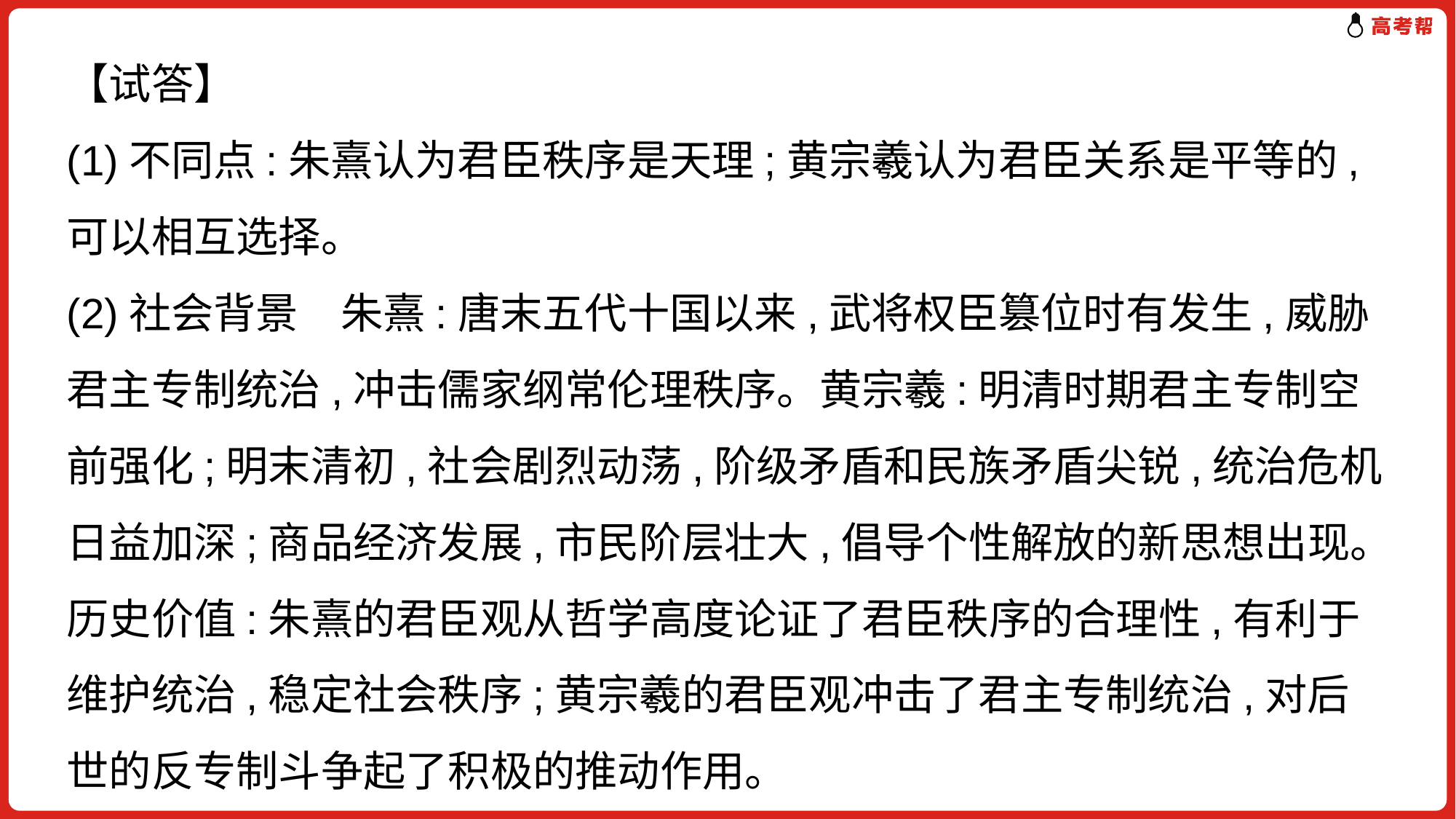

【试答】
(1)不同点:朱熹认为君臣秩序是天理;黄宗羲认为君臣关系是平等的,可以相互选择。
(2)社会背景　朱熹:唐末五代十国以来,武将权臣篡位时有发生,威胁君主专制统治,冲击儒家纲常伦理秩序。黄宗羲:明清时期君主专制空前强化;明末清初,社会剧烈动荡,阶级矛盾和民族矛盾尖锐,统治危机日益加深;商品经济发展,市民阶层壮大,倡导个性解放的新思想出现。历史价值:朱熹的君臣观从哲学高度论证了君臣秩序的合理性,有利于维护统治,稳定社会秩序;黄宗羲的君臣观冲击了君主专制统治,对后世的反专制斗争起了积极的推动作用。